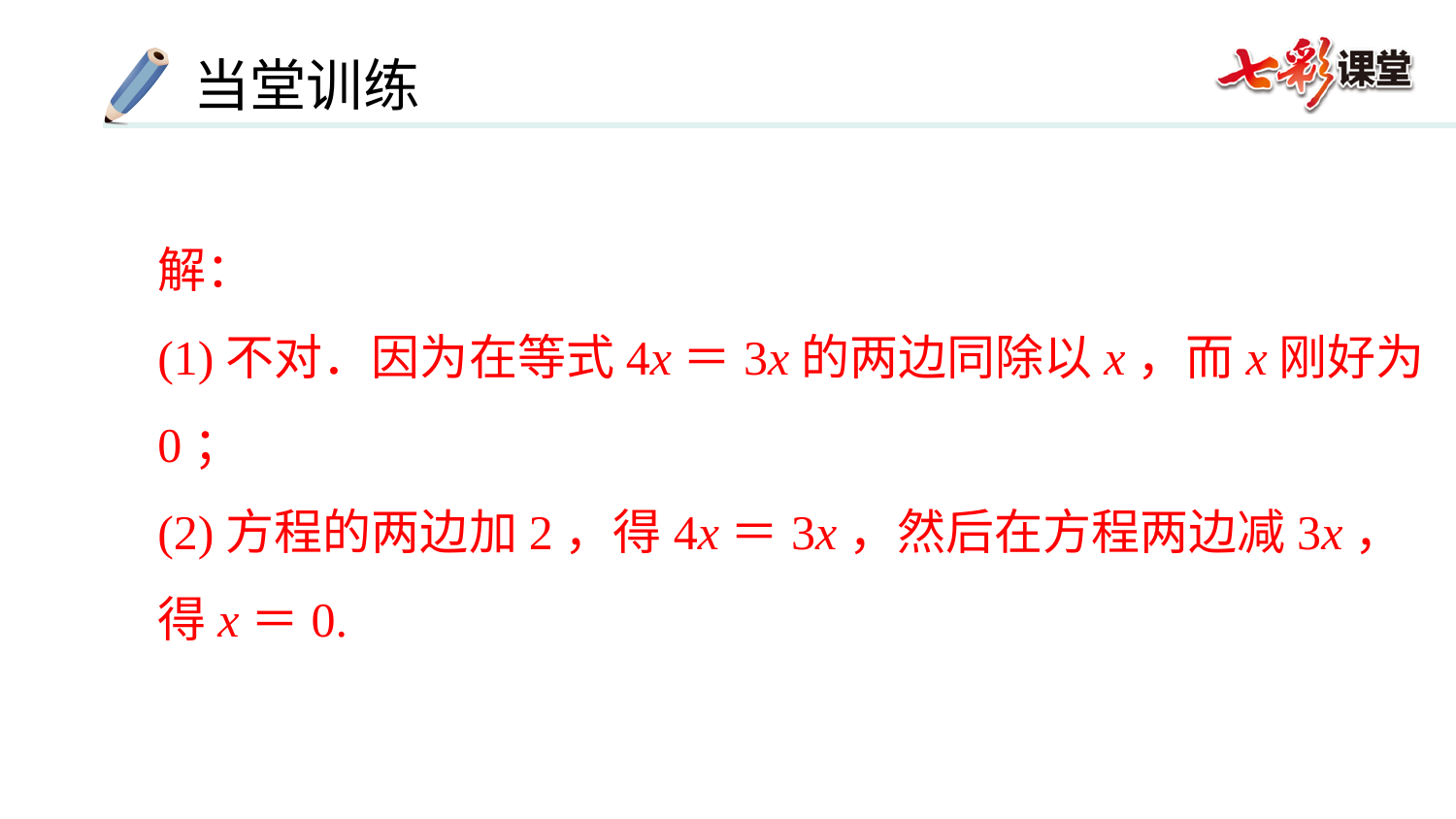

解：
(1)不对．因为在等式4x＝3x的两边同除以x，而x刚好为0；
(2)方程的两边加2，得4x＝3x，然后在方程两边减3x，
得x＝0.